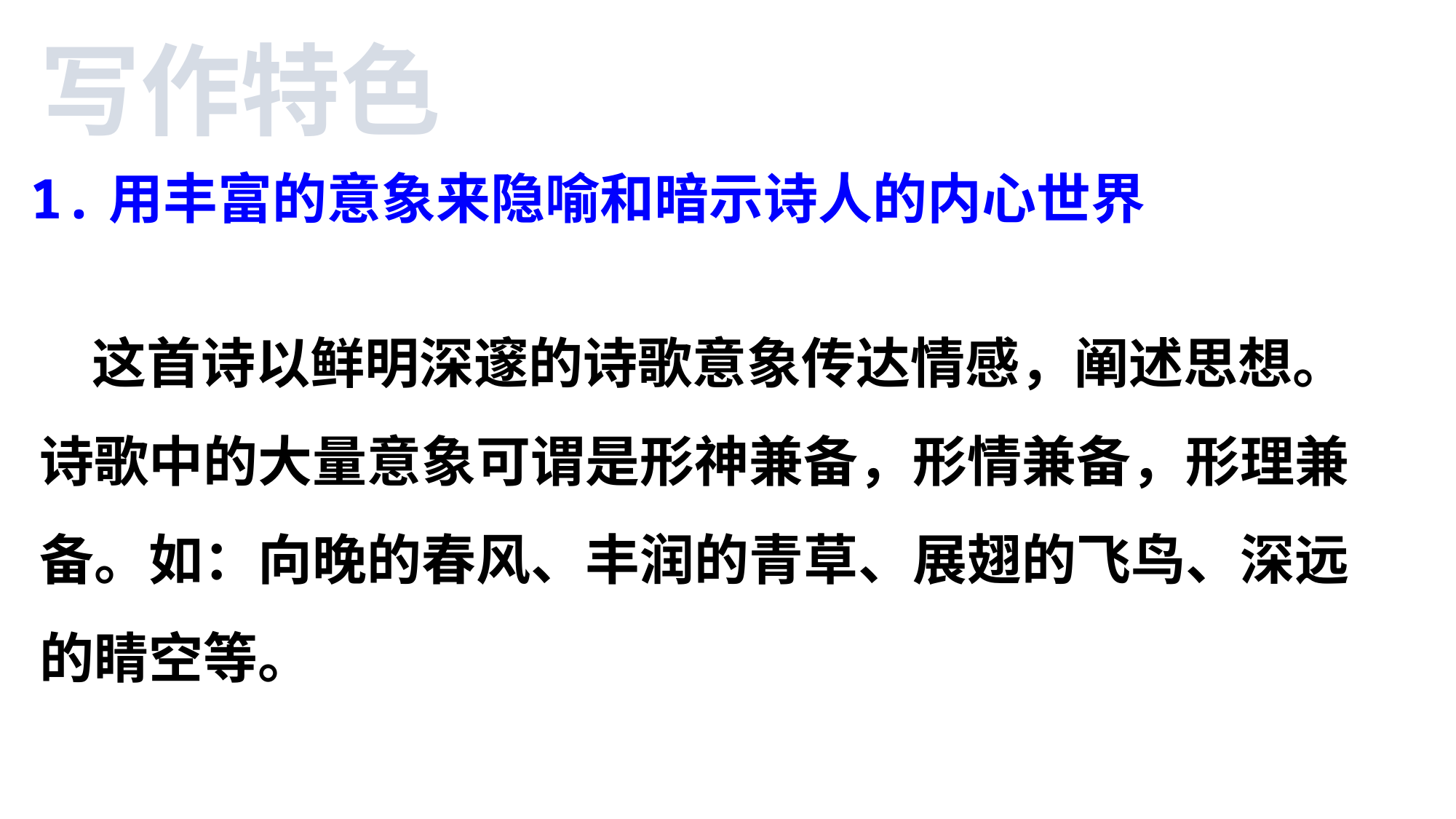

写作特色

1.用丰富的意象来隐喻和暗示诗人的内心世界
    这首诗以鲜明深邃的诗歌意象传达情感，阐述思想。诗歌中的大量意象可谓是形神兼备，形情兼备，形理兼备。如：向晚的春风、丰润的青草、展翅的飞鸟、深远的睛空等。